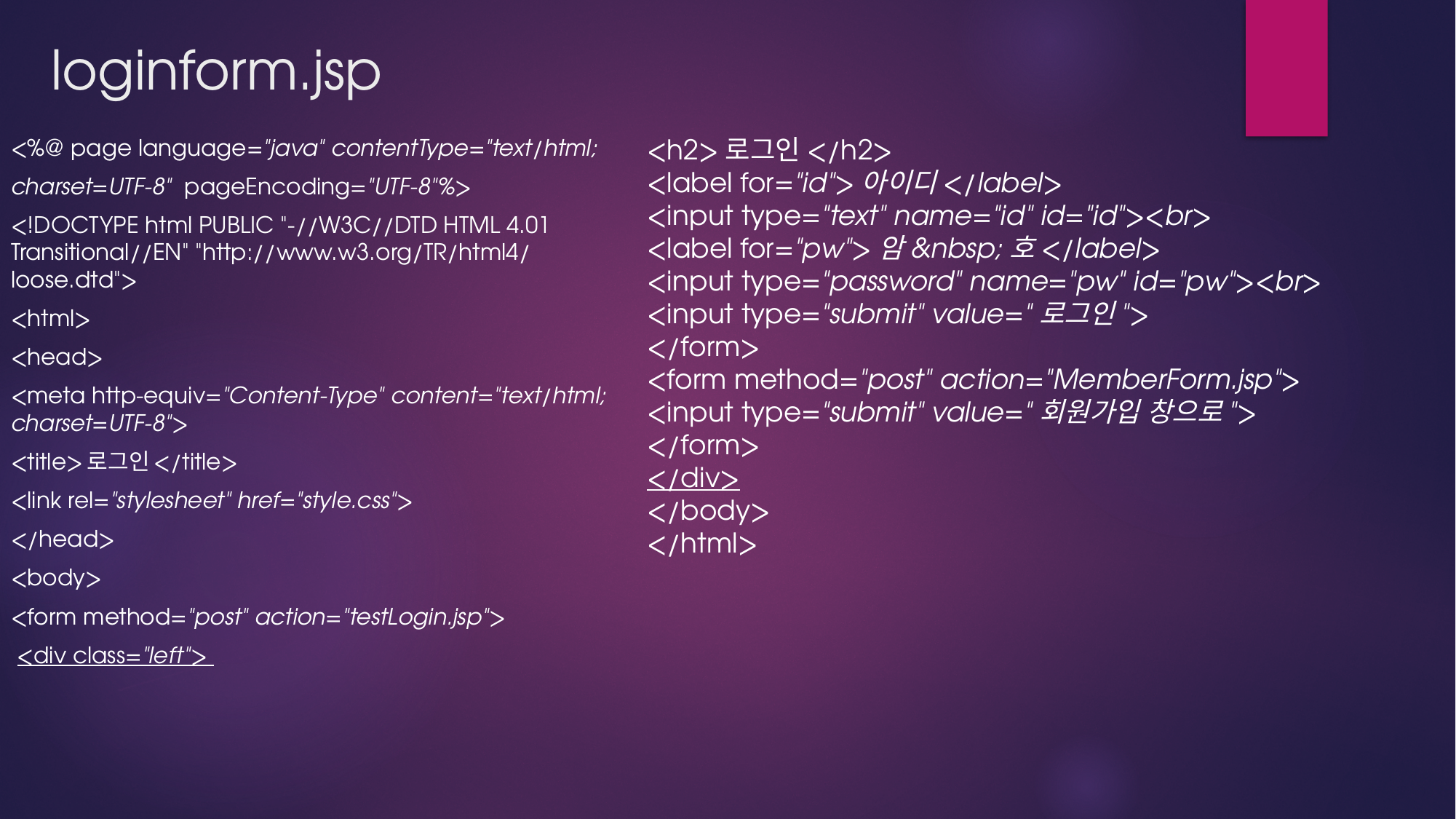

# loginform.jsp
<%@ page language="java" contentType="text/html;
charset=UTF-8"  pageEncoding="UTF-8"%>
<!DOCTYPE html PUBLIC "-//W3C//DTD HTML 4.01 Transitional//EN" "http://www.w3.org/TR/html4/loose.dtd">
<html>
<head>
<meta http-equiv="Content-Type" content="text/html; charset=UTF-8">
<title>로그인</title>
<link rel="stylesheet" href="style.css">
</head>
<body>
<form method="post" action="testLogin.jsp">
 <div class="left">
<h2>로그인</h2>
<label for="id">아이디</label>
<input type="text" name="id" id="id"><br>
<label for="pw">암&nbsp;호</label>
<input type="password" name="pw" id="pw"><br>
<input type="submit" value="로그인">
</form>
<form method="post" action="MemberForm.jsp">
<input type="submit" value="회원가입 창으로">
</form>
</div>
</body>
</html>